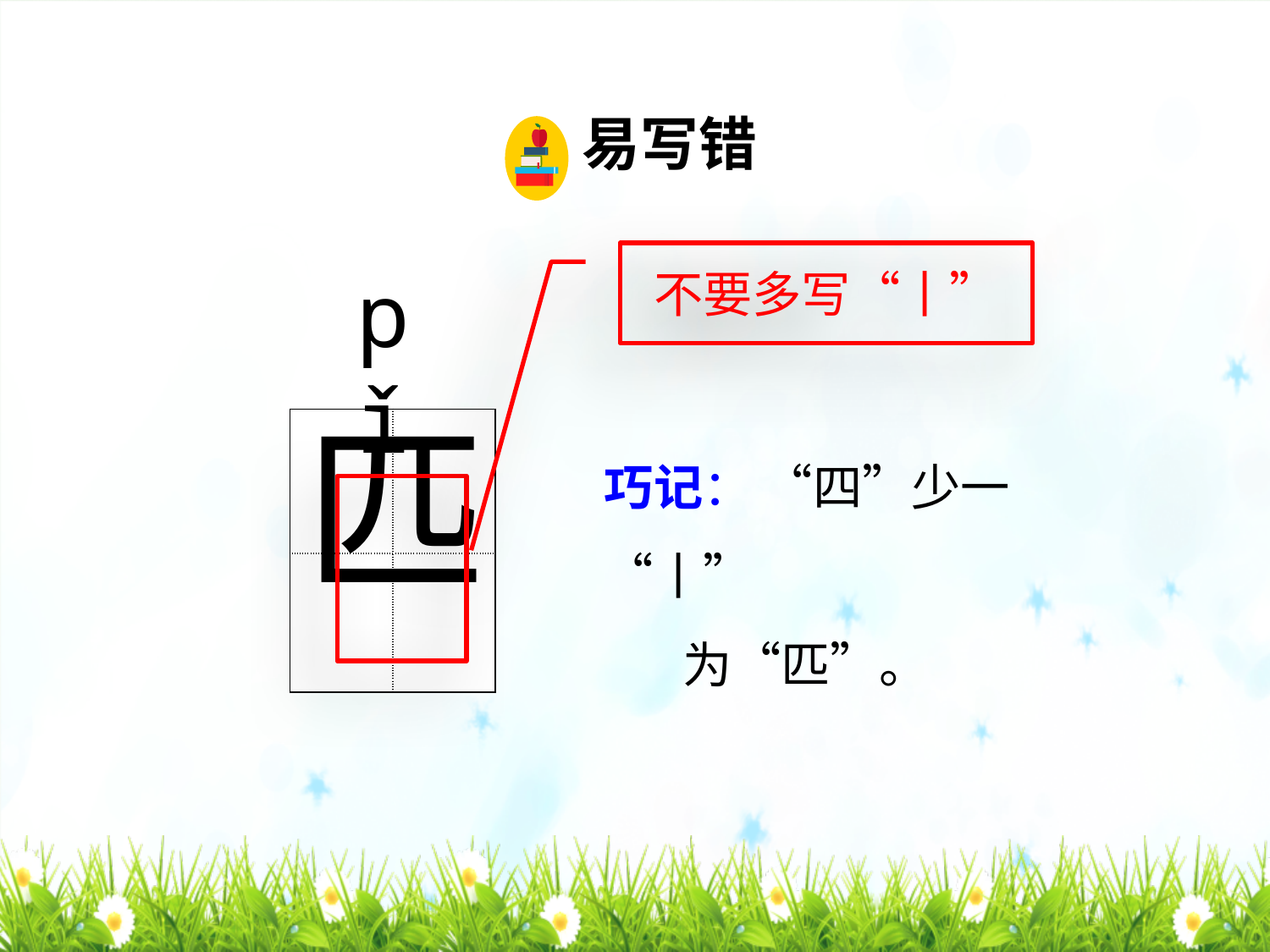

易写错

不要多写“丨”
pǐ
匹
|  |  |
| --- | --- |
|  |  |
巧记： “四”少一“丨”
      为“匹”。